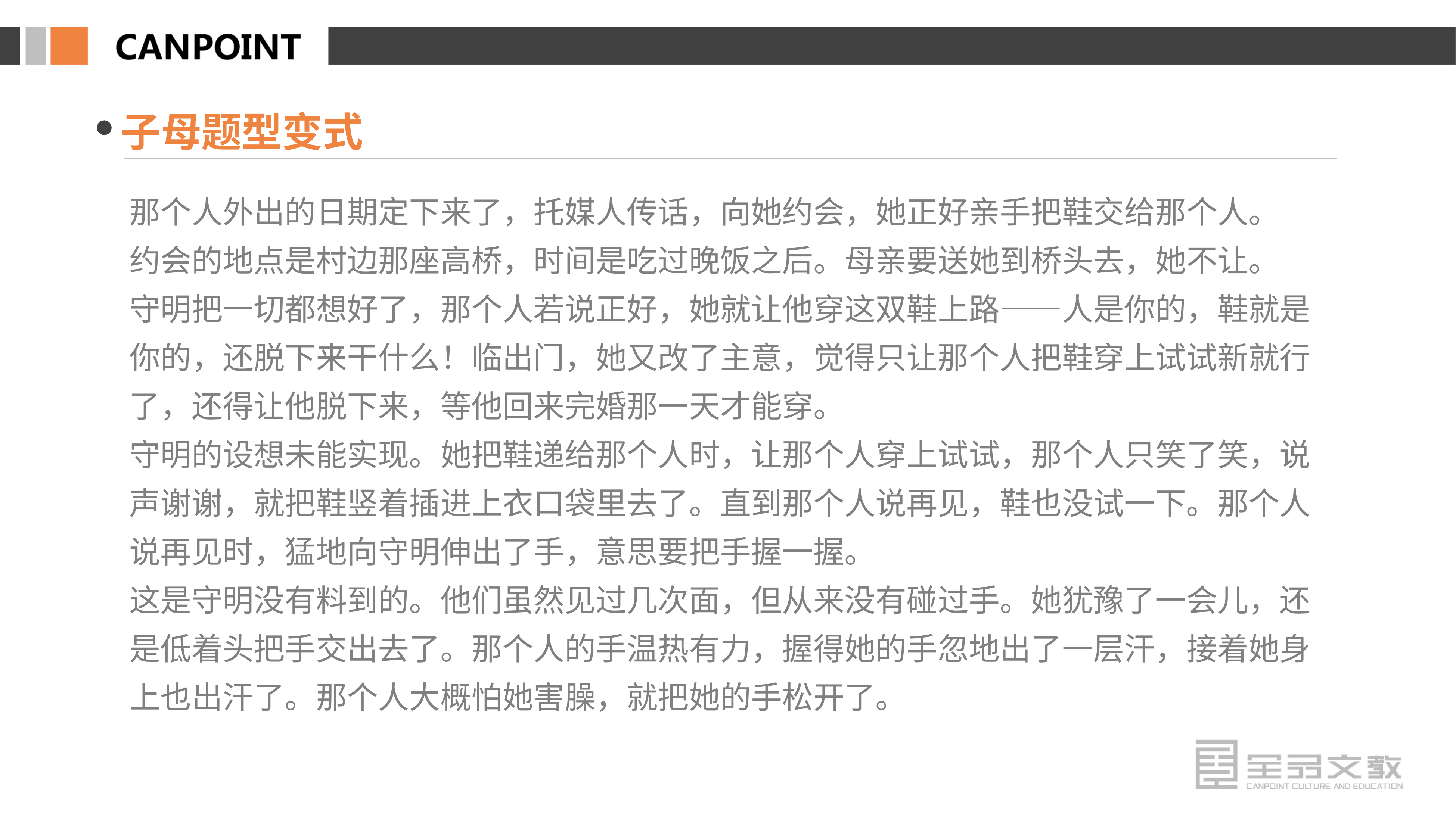

子母题型变式

那个人外出的日期定下来了，托媒人传话，向她约会，她正好亲手把鞋交给那个人。
约会的地点是村边那座高桥，时间是吃过晚饭之后。母亲要送她到桥头去，她不让。
守明把一切都想好了，那个人若说正好，她就让他穿这双鞋上路——人是你的，鞋就是你的，还脱下来干什么！临出门，她又改了主意，觉得只让那个人把鞋穿上试试新就行了，还得让他脱下来，等他回来完婚那一天才能穿。
守明的设想未能实现。她把鞋递给那个人时，让那个人穿上试试，那个人只笑了笑，说声谢谢，就把鞋竖着插进上衣口袋里去了。直到那个人说再见，鞋也没试一下。那个人说再见时，猛地向守明伸出了手，意思要把手握一握。
这是守明没有料到的。他们虽然见过几次面，但从来没有碰过手。她犹豫了一会儿，还是低着头把手交出去了。那个人的手温热有力，握得她的手忽地出了一层汗，接着她身上也出汗了。那个人大概怕她害臊，就把她的手松开了。